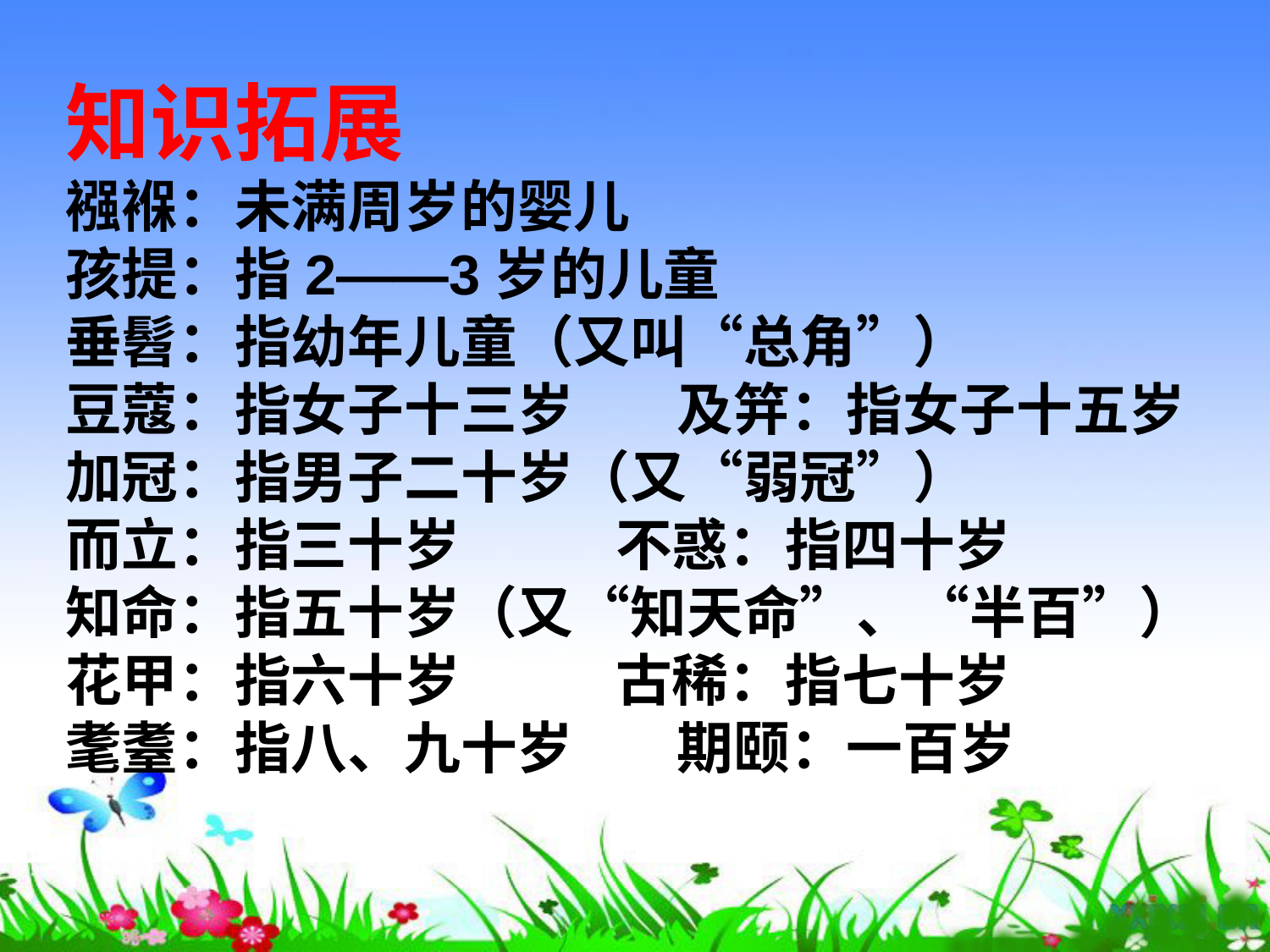

知识拓展
襁褓：未满周岁的婴儿
孩提：指2——3岁的儿童 
垂髫：指幼年儿童（又叫“总角”） 
豆蔻：指女子十三岁        及笄：指女子十五岁 
加冠：指男子二十岁（又“弱冠”） 
而立：指三十岁            不惑：指四十岁 
知命：指五十岁（又“知天命”、“半百”） 
花甲：指六十岁            古稀：指七十岁 
耄耋：指八、九十岁        期颐：一百岁